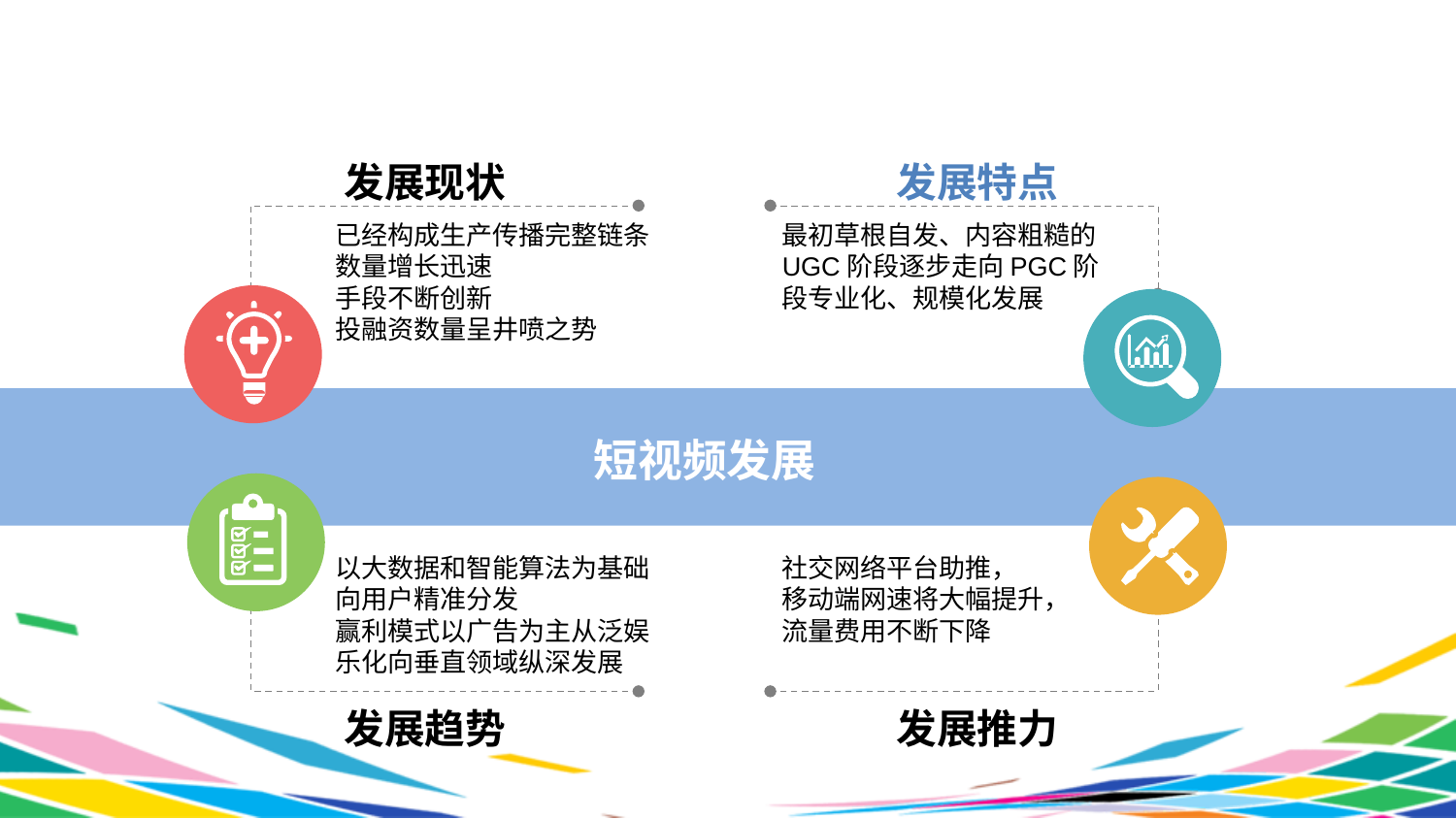

发展现状
发展特点

已经构成生产传播完整链条数量增长迅速
手段不断创新
投融资数量呈井喷之势
最初草根自发、内容粗糙的UGC阶段逐步走向PGC阶段专业化、规模化发展

短视频发展

以大数据和智能算法为基础向用户精准分发
赢利模式以广告为主从泛娱乐化向垂直领域纵深发展
社交网络平台助推，
移动端网速将大幅提升，流量费用不断下降

发展趋势
发展推力